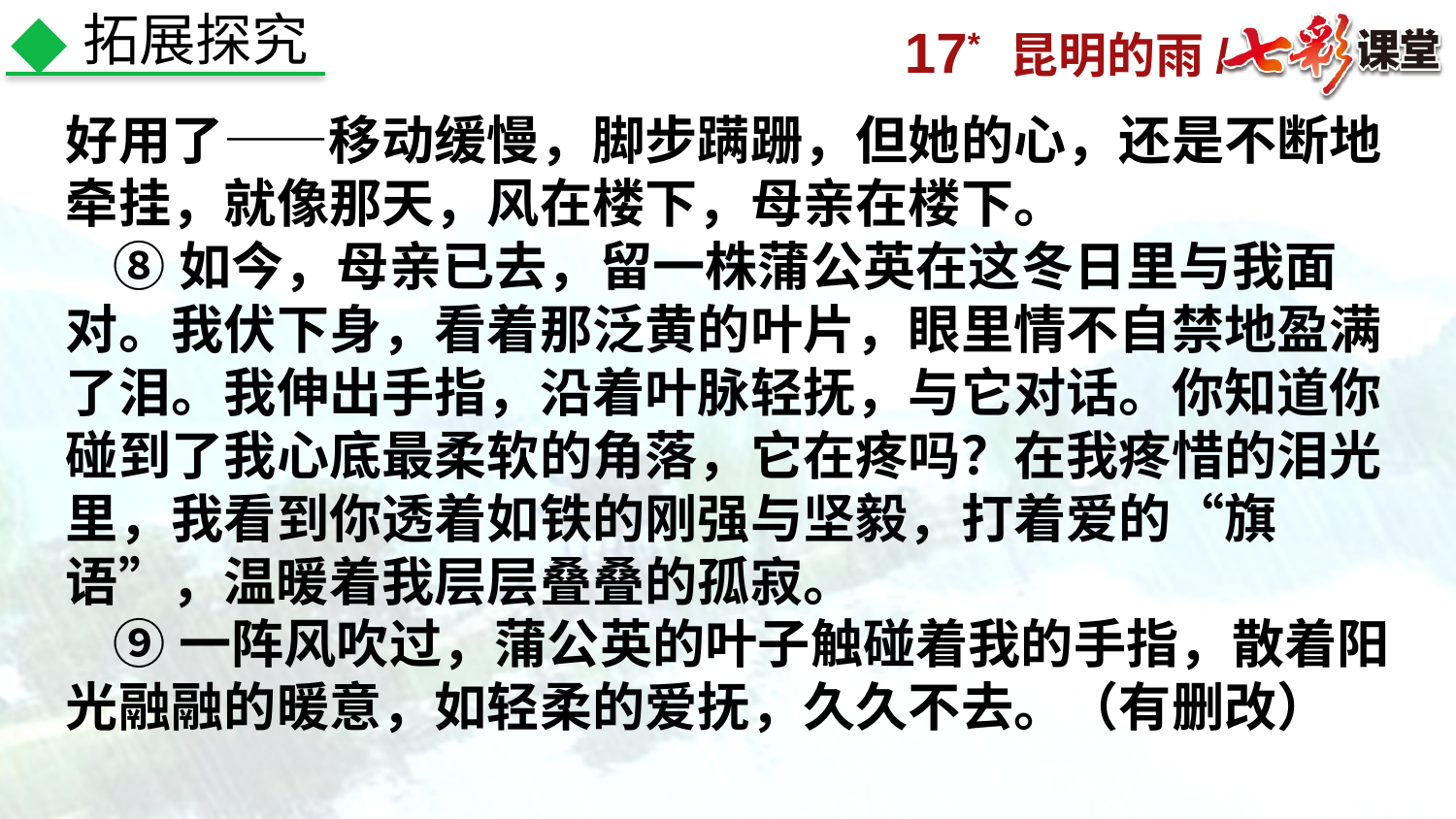

拓展探究

好用了——移动缓慢，脚步蹒跚，但她的心，还是不断地牵挂，就像那天，风在楼下，母亲在楼下。
    ⑧如今，母亲已去，留一株蒲公英在这冬日里与我面对。我伏下身，看着那泛黄的叶片，眼里情不自禁地盈满了泪。我伸出手指，沿着叶脉轻抚，与它对话。你知道你碰到了我心底最柔软的角落，它在疼吗？在我疼惜的泪光里，我看到你透着如铁的刚强与坚毅，打着爱的“旗
语”，温暖着我层层叠叠的孤寂。
    ⑨一阵风吹过，蒲公英的叶子触碰着我的手指，散着阳光融融的暖意，如轻柔的爱抚，久久不去。（有删改）